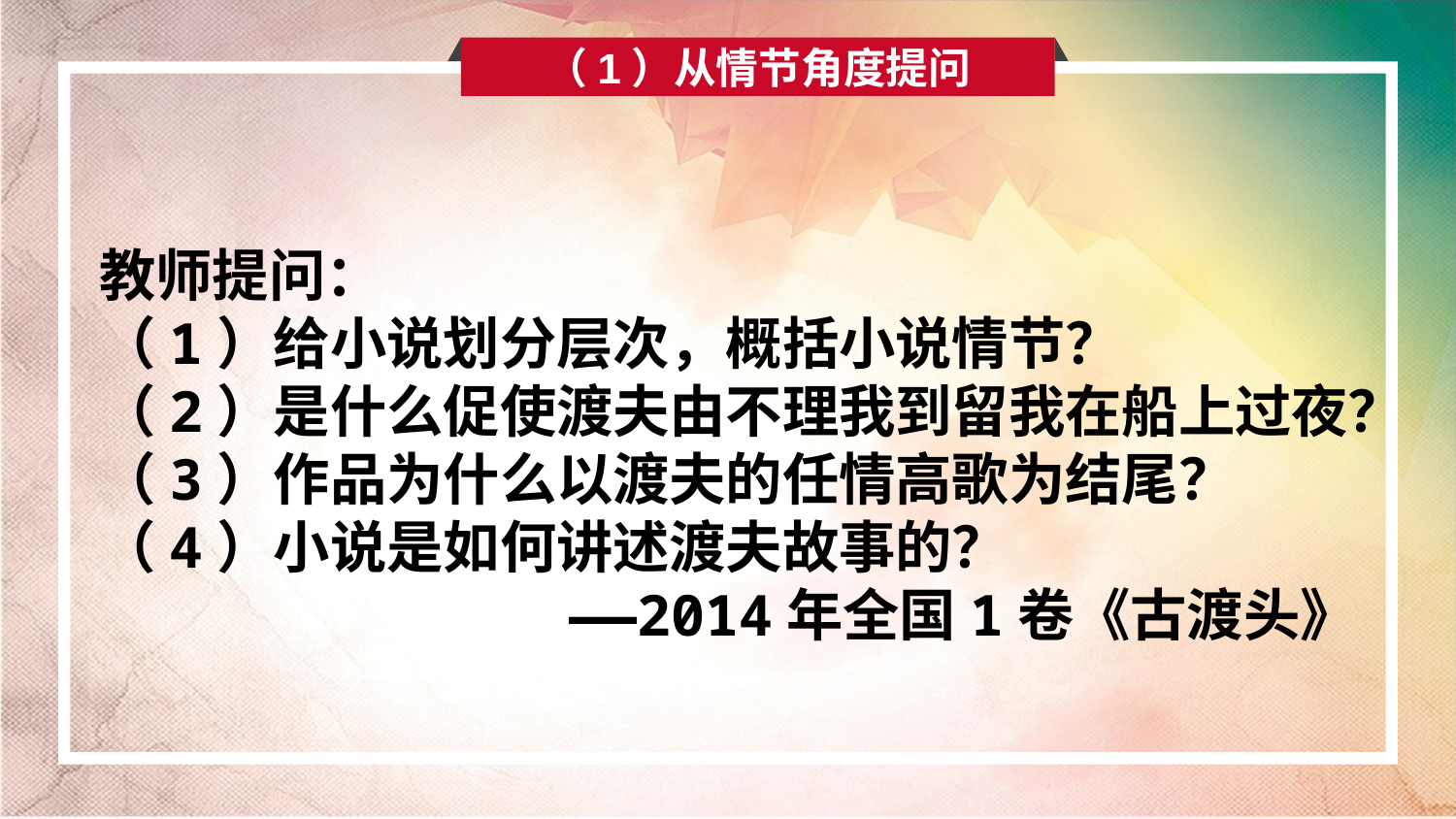

（1）从情节角度提问

教师提问：
（1）给小说划分层次，概括小说情节？
（2）是什么促使渡夫由不理我到留我在船上过夜？
（3）作品为什么以渡夫的任情高歌为结尾？
（4）小说是如何讲述渡夫故事的？
——2014年全国1卷《古渡头》